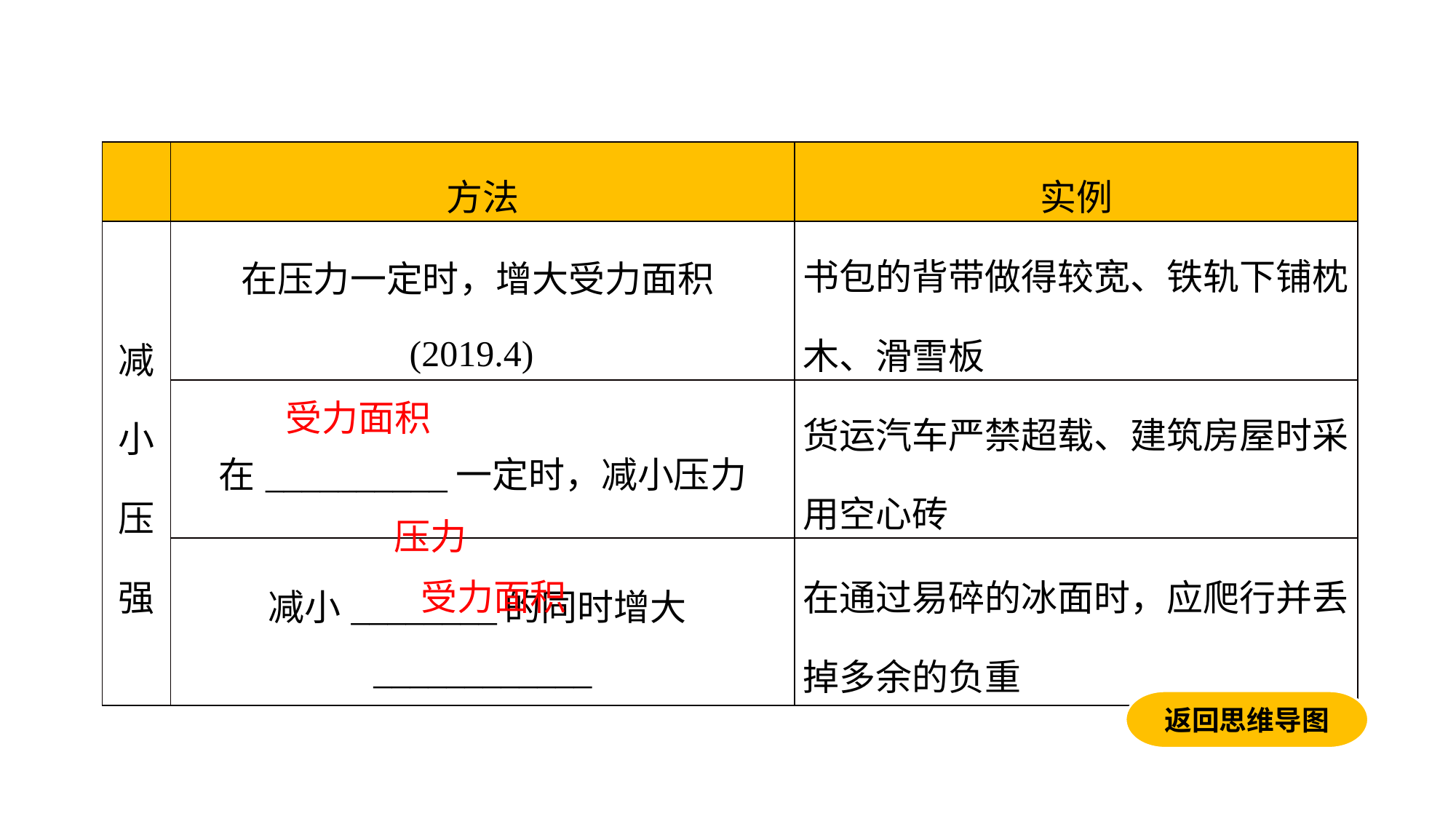

|  | 方法 | 实例 |
| --- | --- | --- |
| 减小 压强 | 在压力一定时，增大受力面积(2019.4) | 书包的背带做得较宽、铁轨下铺枕木、滑雪板 |
|  | 在\_\_\_\_\_\_\_\_\_\_一定时，减小压力 | 货运汽车严禁超载、建筑房屋时采用空心砖 |
|  | 减小\_\_\_\_\_\_\_\_的同时增大\_\_\_\_\_\_\_\_\_\_\_\_ | 在通过易碎的冰面时，应爬行并丢掉多余的负重 |
受力面积
压力
受力面积
返回思维导图